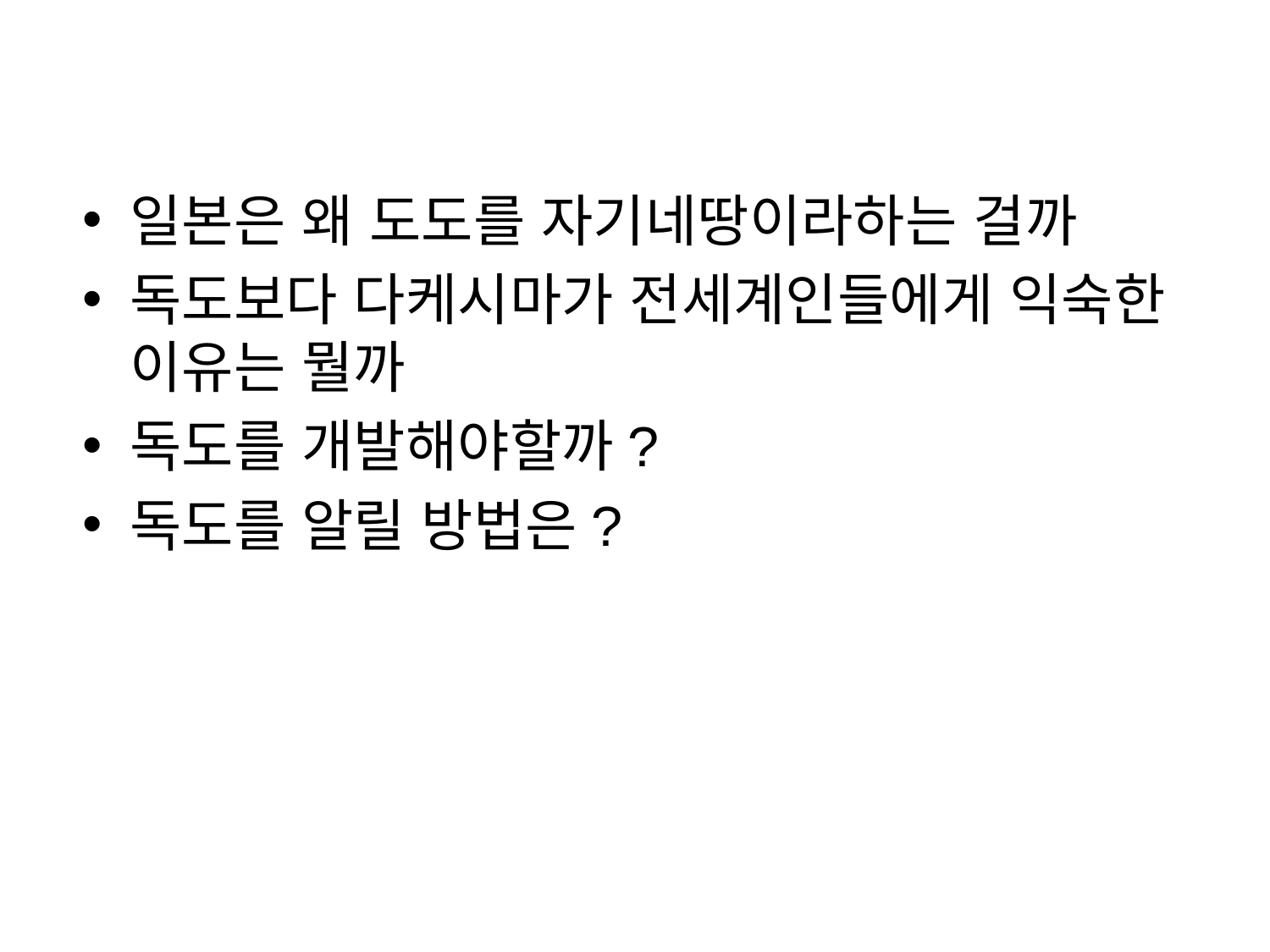

일본은 왜 도도를 자기네땅이라하는 걸까
독도보다 다케시마가 전세계인들에게 익숙한 이유는 뭘까
독도를 개발해야할까?
독도를 알릴 방법은?